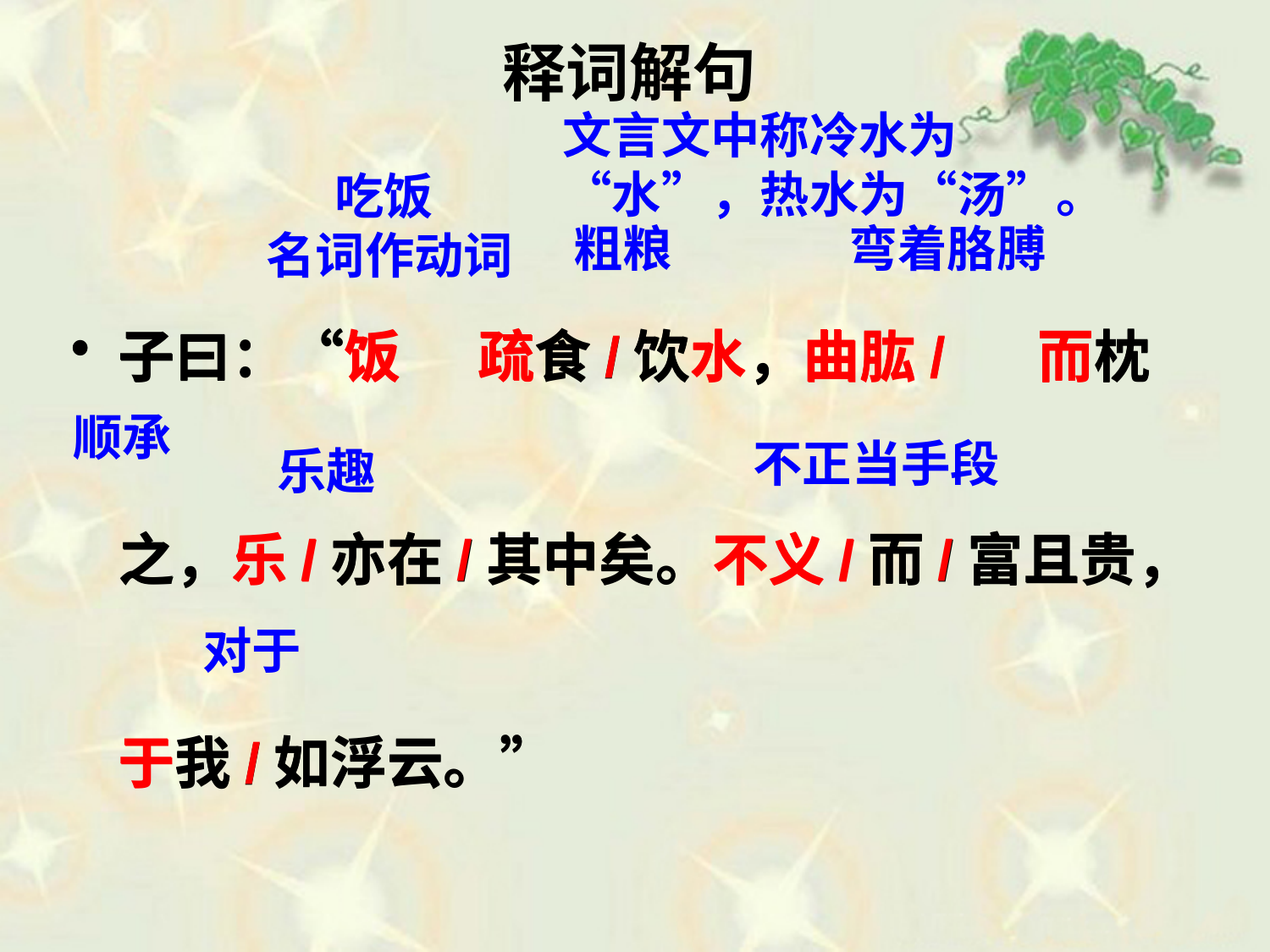

# 释词解句
文言文中称冷水为“水”，热水为“汤”。
     吃饭
名词作动词
子曰：“饭      疏食/饮水，曲肱/     而枕之，乐/亦在/其中矣。不义/而/富且贵，于我/如浮云。”
子曰：“饭      疏食/饮水，曲肱/     而枕之，乐/亦在/其中矣。不义/而/富且贵，于我/如浮云。”
粗粮
弯着胳膊
顺承
不正当手段
乐趣
对于